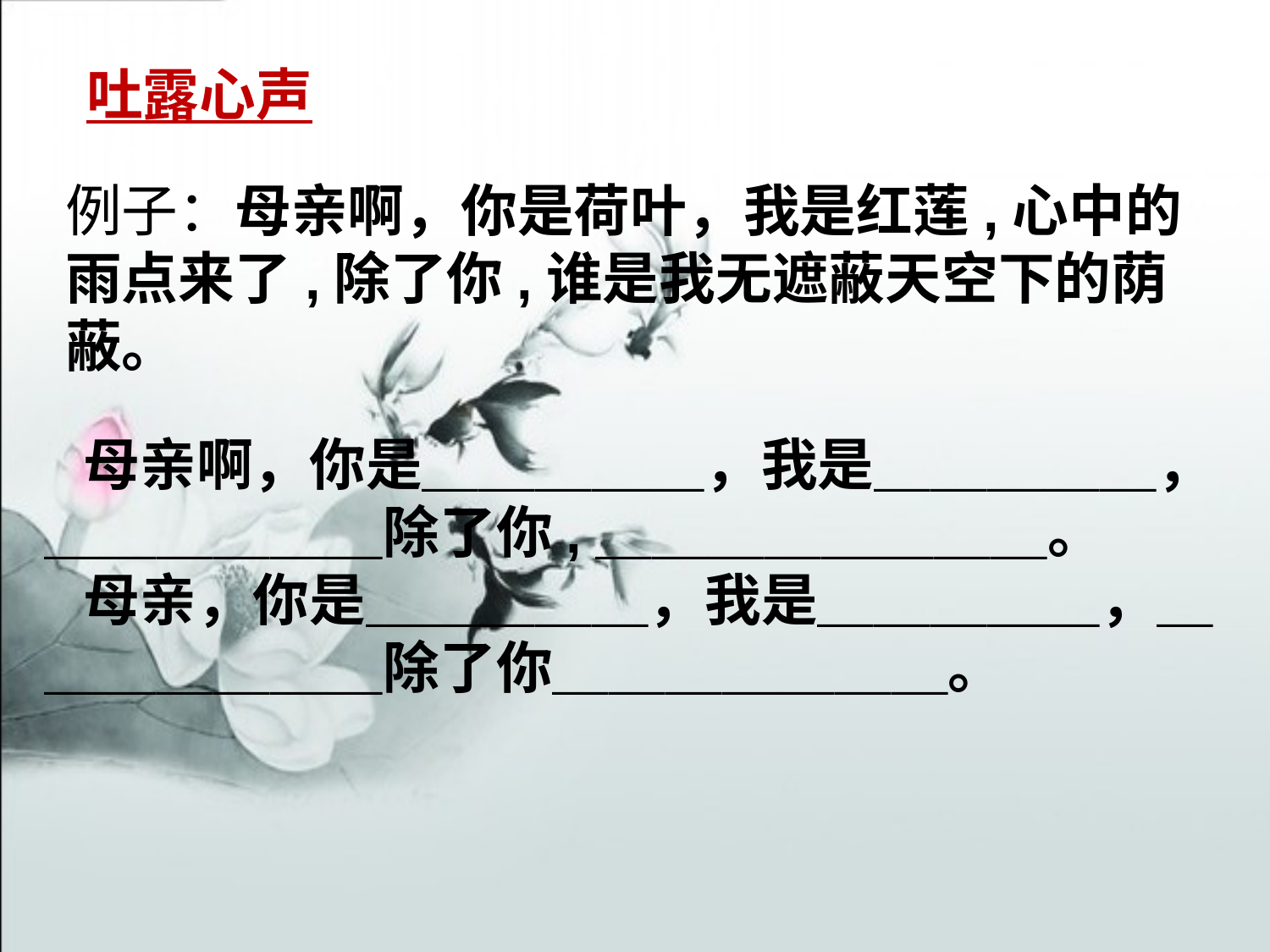

吐露心声
例子：母亲啊，你是荷叶，我是红莲,心中的雨点来了,除了你,谁是我无遮蔽天空下的荫蔽。
  母亲啊，你是＿＿＿＿＿，我是＿＿＿＿＿，＿＿＿＿＿＿除了你,＿＿＿＿＿＿＿＿。
  母亲，你是＿＿＿＿＿，我是＿＿＿＿＿，＿＿＿＿＿＿＿除了你＿＿＿＿＿＿＿。
​